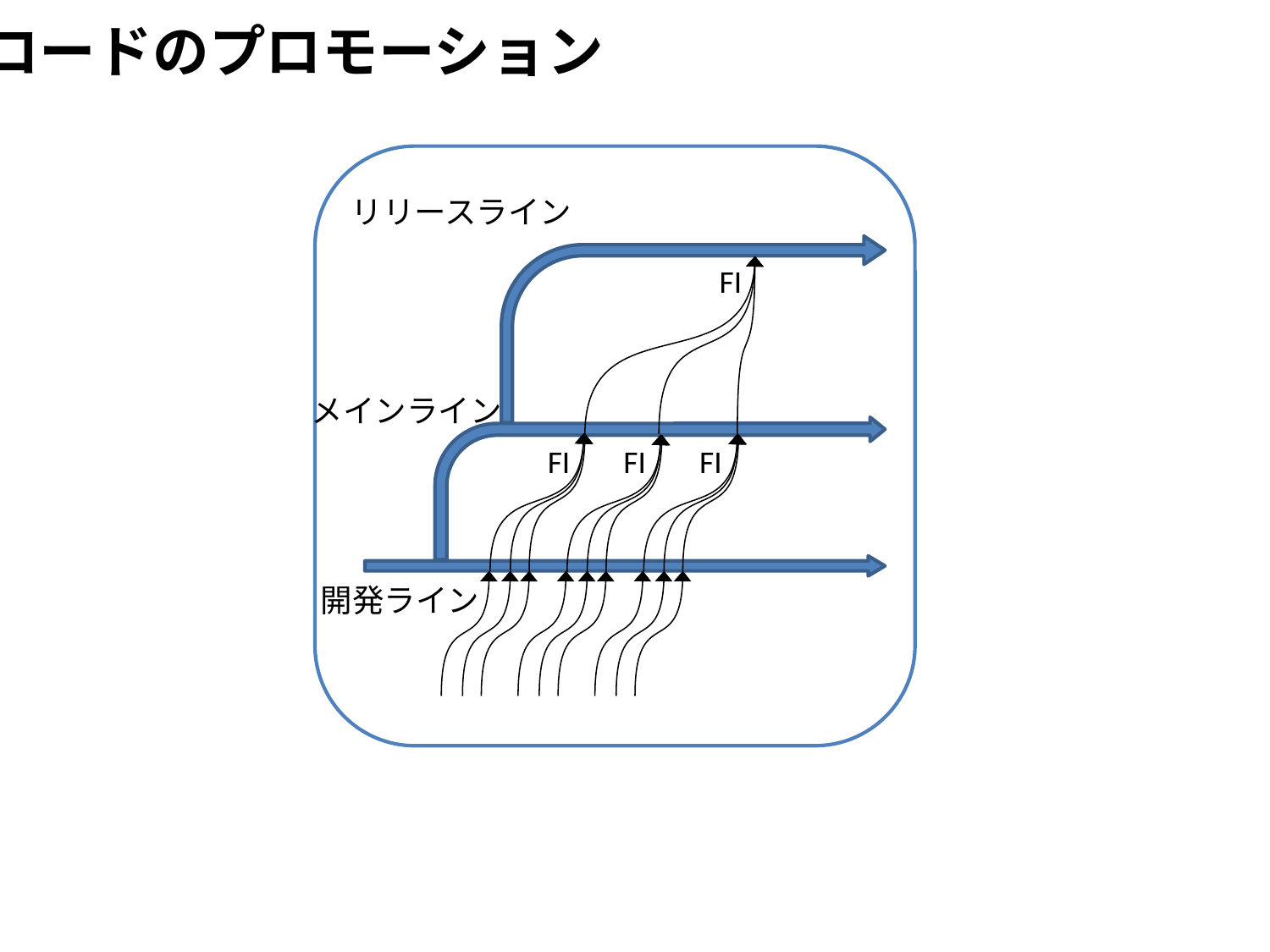

コードのプロモーション

リリースライン

メインライン

開発ライン
FI
FI
FI
FI